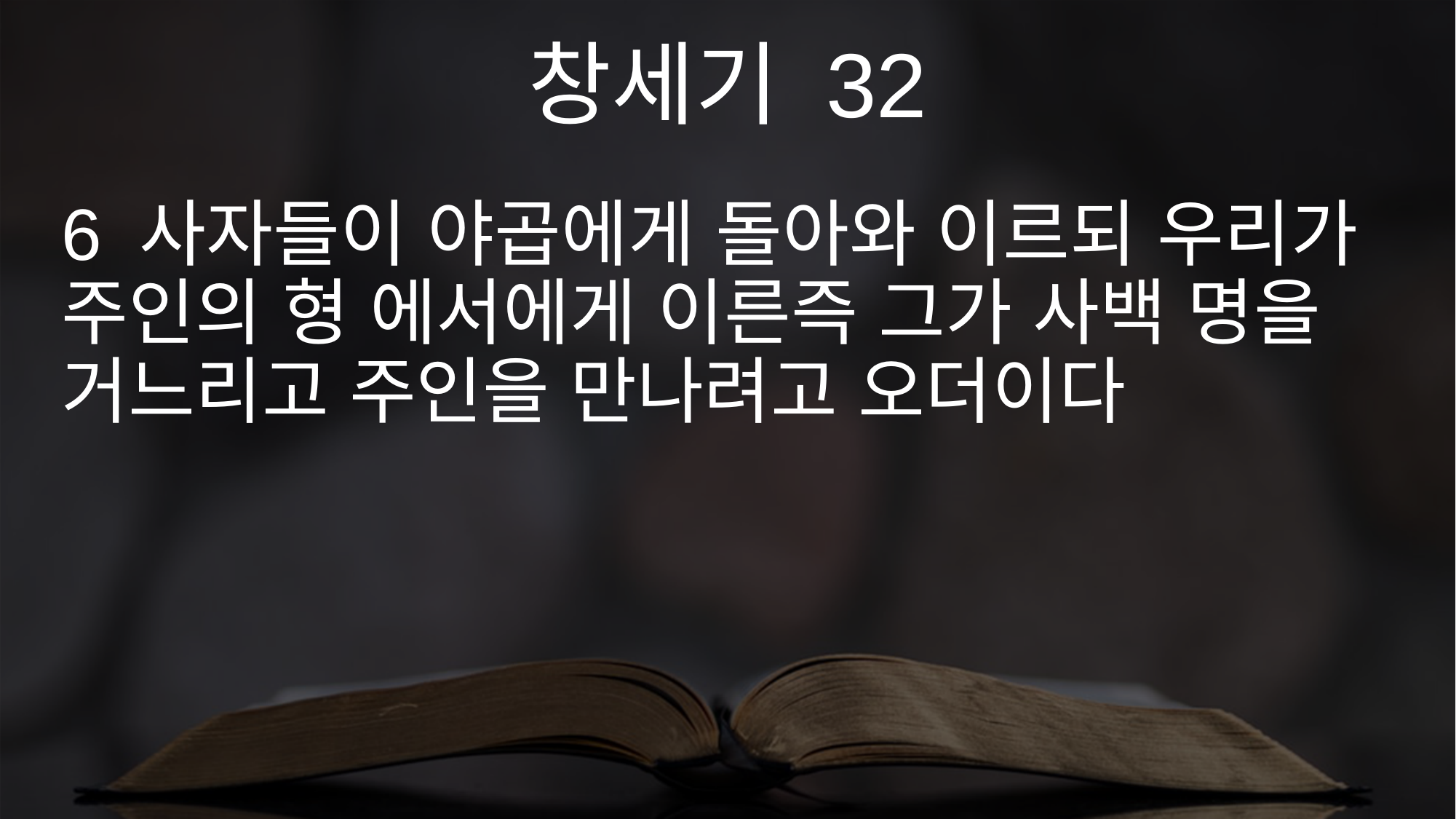

창세기 32
6 사자들이 야곱에게 돌아와 이르되 우리가 주인의 형 에서에게 이른즉 그가 사백 명을 거느리고 주인을 만나려고 오더이다